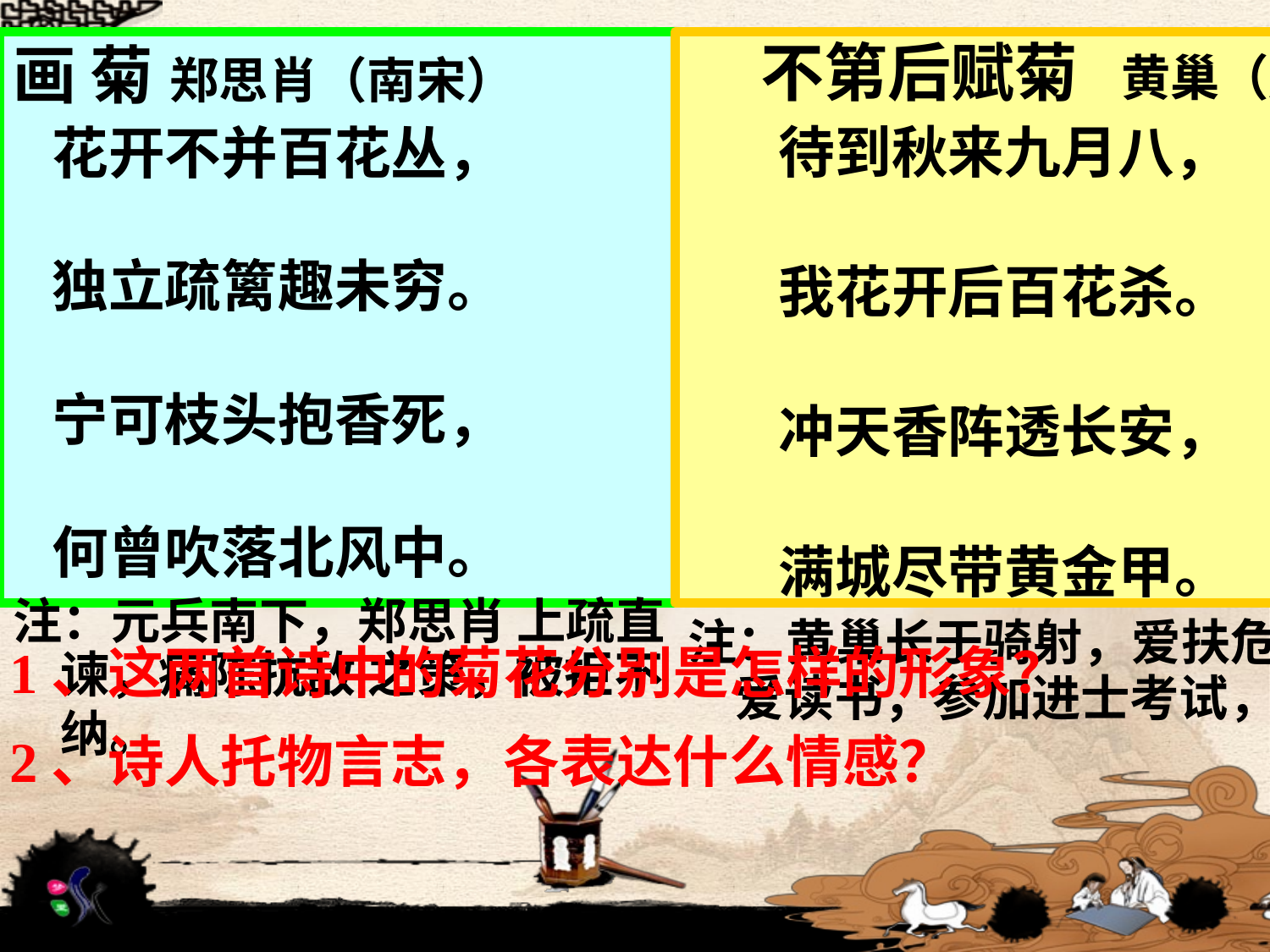

画 菊 郑思肖（南宋）
  花开不并百花丛，
  独立疏篱趣未穷。
  宁可枝头抱香死，
  何曾吹落北风中。
注：元兵南下，郑思肖 上疏直谏，痛陈抗敌 之策，被拒不纳。

    不第后赋菊   黄巢（唐）
      待到秋来九月八，
      我花开后百花杀。
      冲天香阵透长安，
      满城尽带黄金甲。
注：黄巢长于骑射，爱扶危救急； 爱读书，参加进士考试，不中。

1、这两首诗中的菊花分别是怎样的形象？
2、诗人托物言志，各表达什么情感？